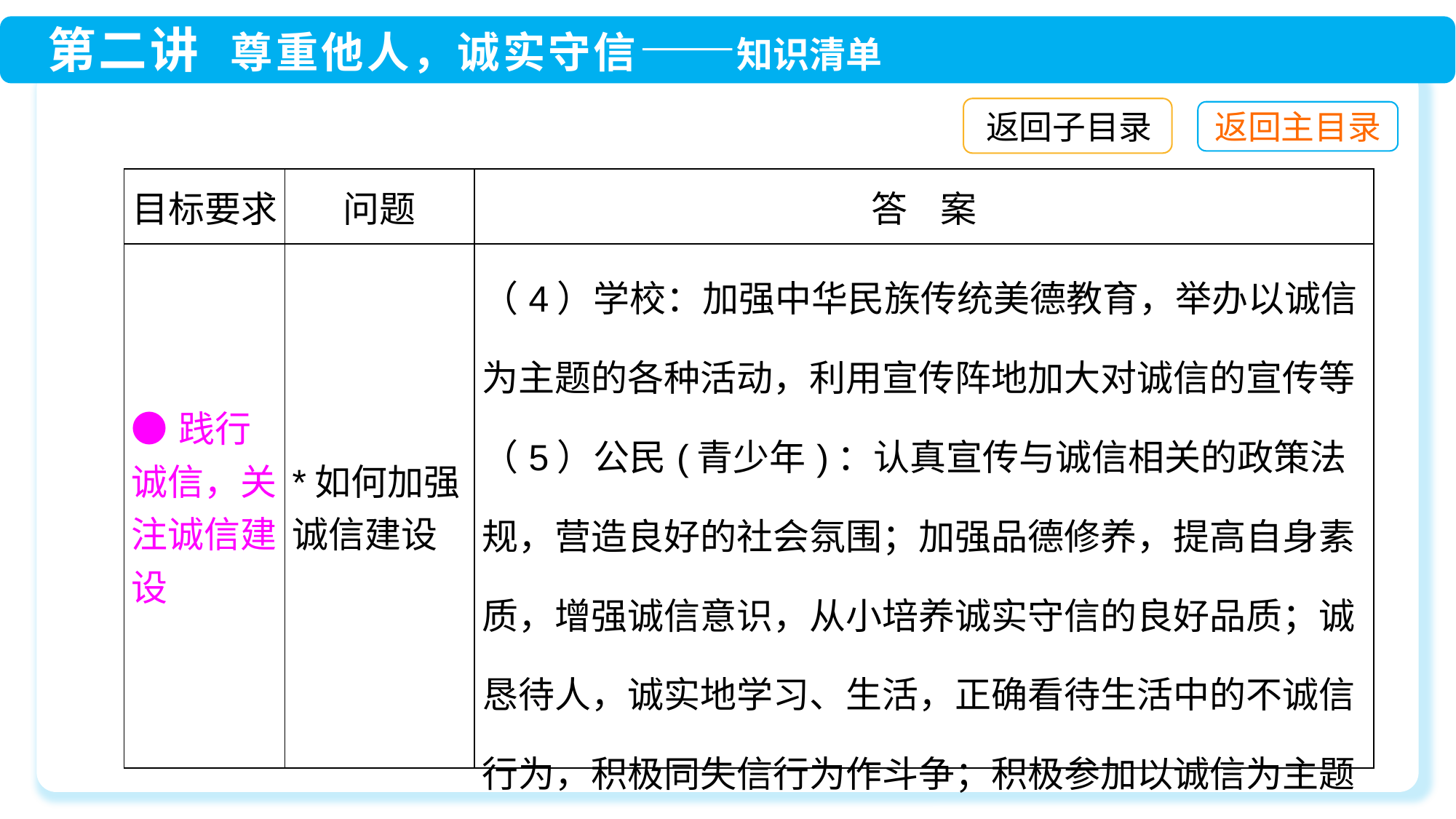

返回子目录
| 目标要求 | 问题 | 答 案 |
| --- | --- | --- |
| ●践行诚信，关注诚信建设 | \*如何加强诚信建设 | （4）学校：加强中华民族传统美德教育，举办以诚信为主题的各种活动，利用宣传阵地加大对诚信的宣传等 （5）公民(青少年)：认真宣传与诚信相关的政策法规，营造良好的社会氛围；加强品德修养，提高自身素质，增强诚信意识，从小培养诚实守信的良好品质；诚恳待人，诚实地学习、生活，正确看待生活中的不诚信行为，积极同失信行为作斗争；积极参加以诚信为主题的道德实践活动；等等 |